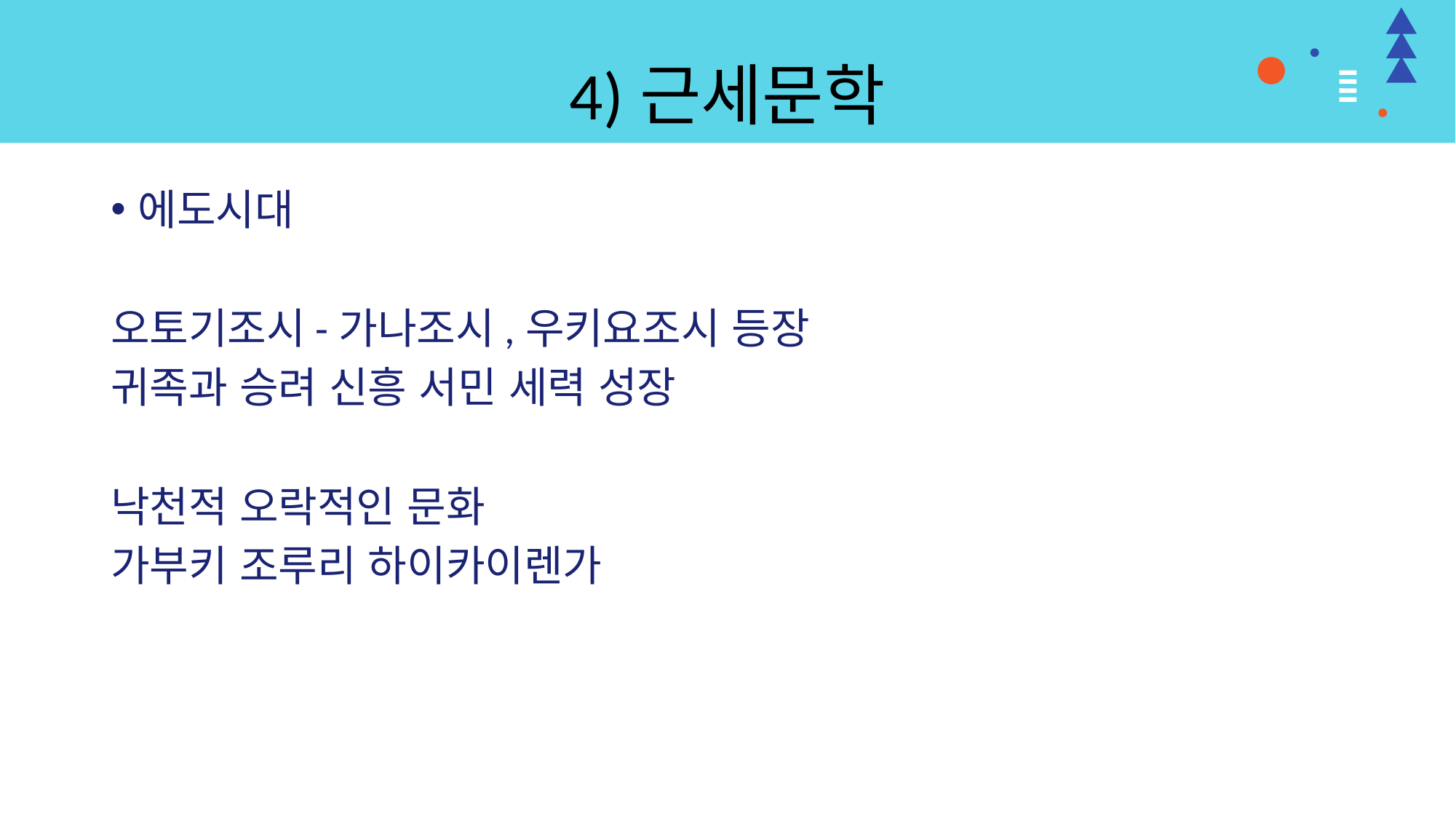

# 4)근세문학
에도시대

오토기조시-가나조시,우키요조시 등장
귀족과 승려 신흥 서민 세력 성장

낙천적 오락적인 문화
가부키 조루리 하이카이렌가